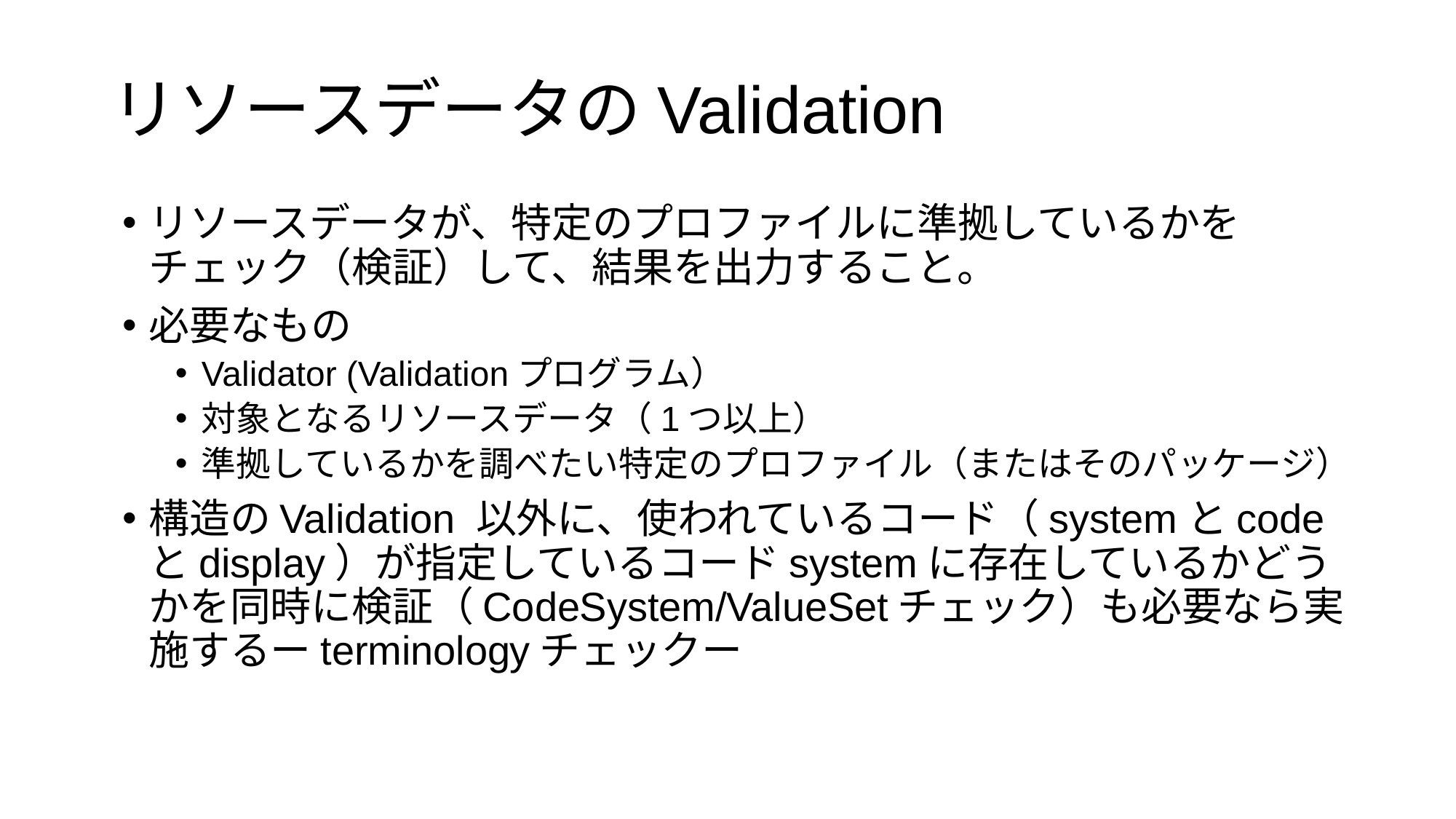

# リソースデータのValidation
リソースデータが、特定のプロファイルに準拠しているかをチェック（検証）して、結果を出力すること。
必要なもの
Validator (Validationプログラム）
対象となるリソースデータ（1つ以上）
準拠しているかを調べたい特定のプロファイル（またはそのパッケージ）
構造のValidation 以外に、使われているコード（systemとcodeとdisplay）が指定しているコードsystemに存在しているかどうかを同時に検証（CodeSystem/ValueSetチェック）も必要なら実施するーterminologyチェックー